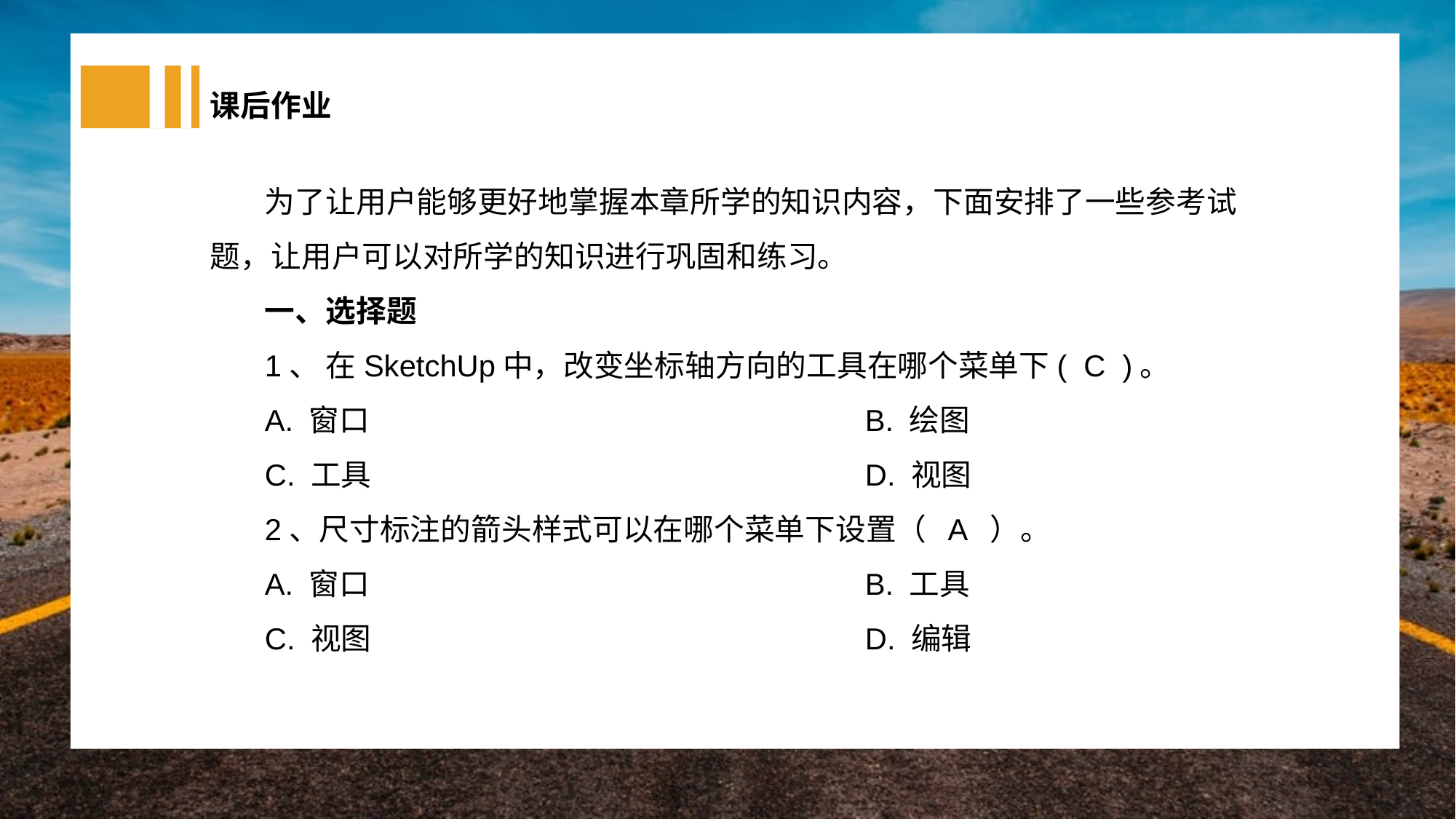

课后作业

为了让用户能够更好地掌握本章所学的知识内容，下面安排了一些参考试题，让用户可以对所学的知识进行巩固和练习。
一、选择题
1、 在SketchUp中，改变坐标轴方向的工具在哪个菜单下(  C  )。
A. 窗口					B. 绘图
C. 工具					D. 视图
2、尺寸标注的箭头样式可以在哪个菜单下设置（  A  ）。
A. 窗口					B. 工具
C. 视图					D. 编辑